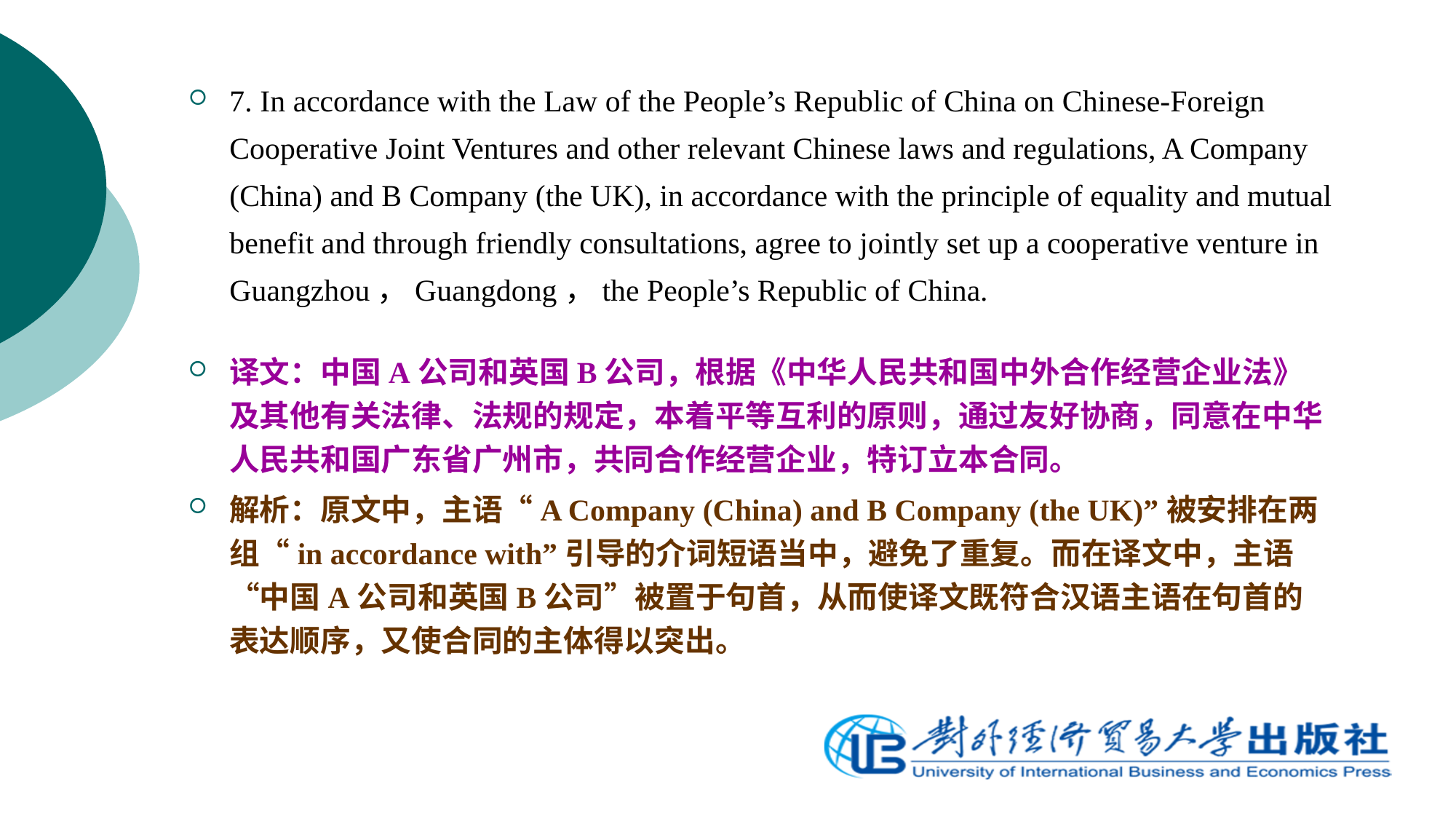

#
7. In accordance with the Law of the People’s Republic of China on Chinese-Foreign Cooperative Joint Ventures and other relevant Chinese laws and regulations, A Company (China) and B Company (the UK), in accordance with the principle of equality and mutual benefit and through friendly consultations, agree to jointly set up a cooperative venture in Guangzhou，Guangdong，the People’s Republic of China.
译文：中国A公司和英国B公司，根据《中华人民共和国中外合作经营企业法》及其他有关法律、法规的规定，本着平等互利的原则，通过友好协商，同意在中华人民共和国广东省广州市，共同合作经营企业，特订立本合同。
解析：原文中，主语“A Company (China) and B Company (the UK)”被安排在两组“in accordance with”引导的介词短语当中，避免了重复。而在译文中，主语“中国A公司和英国B公司”被置于句首，从而使译文既符合汉语主语在句首的表达顺序，又使合同的主体得以突出。